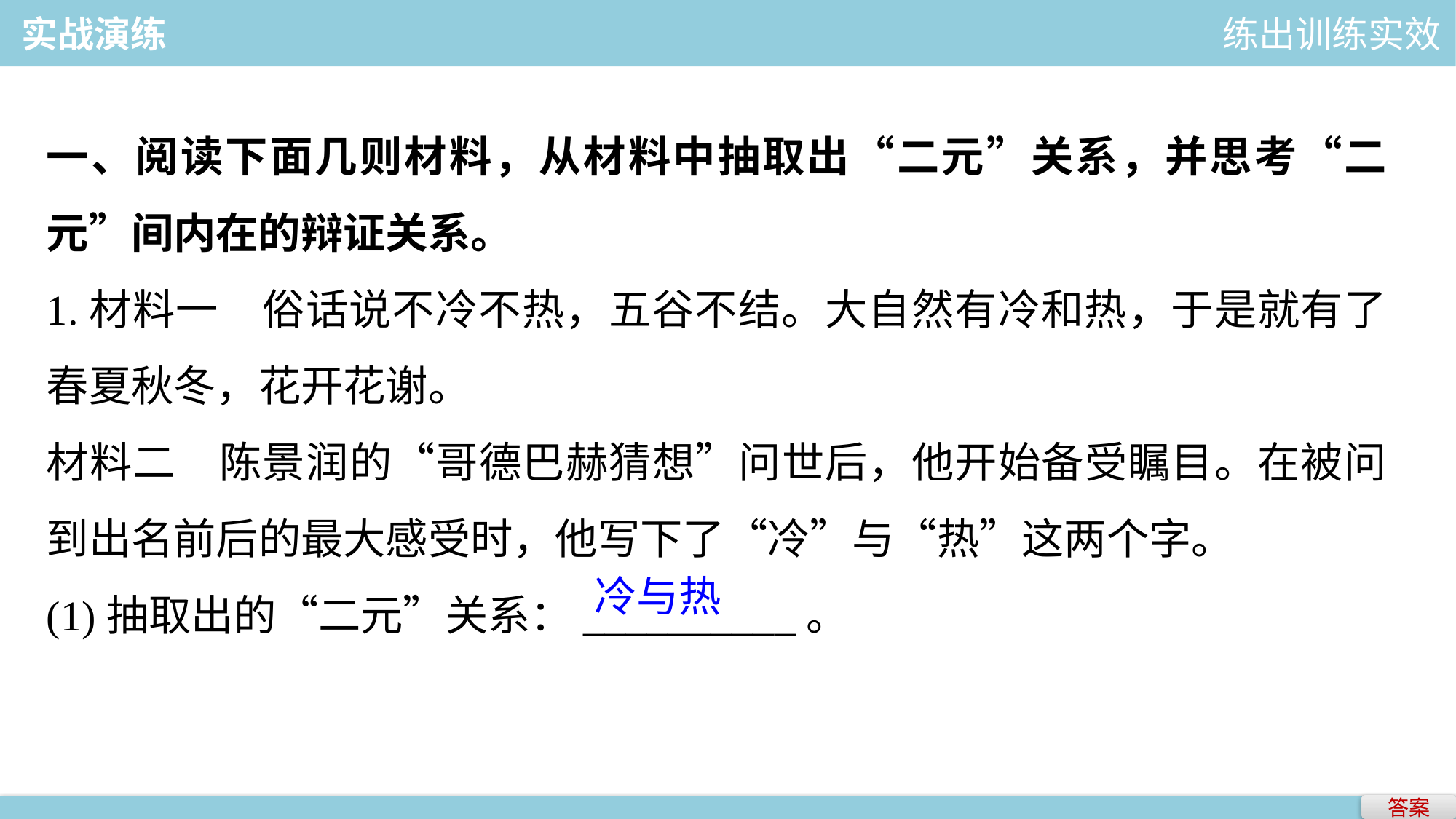

实战演练										练出训练实效
一、阅读下面几则材料，从材料中抽取出“二元”关系，并思考“二元”间内在的辩证关系。
1.材料一　俗话说不冷不热，五谷不结。大自然有冷和热，于是就有了春夏秋冬，花开花谢。
材料二　陈景润的“哥德巴赫猜想”问世后，他开始备受瞩目。在被问到出名前后的最大感受时，他写下了“冷”与“热”这两个字。
(1)抽取出的“二元”关系：__________。
冷与热
答案